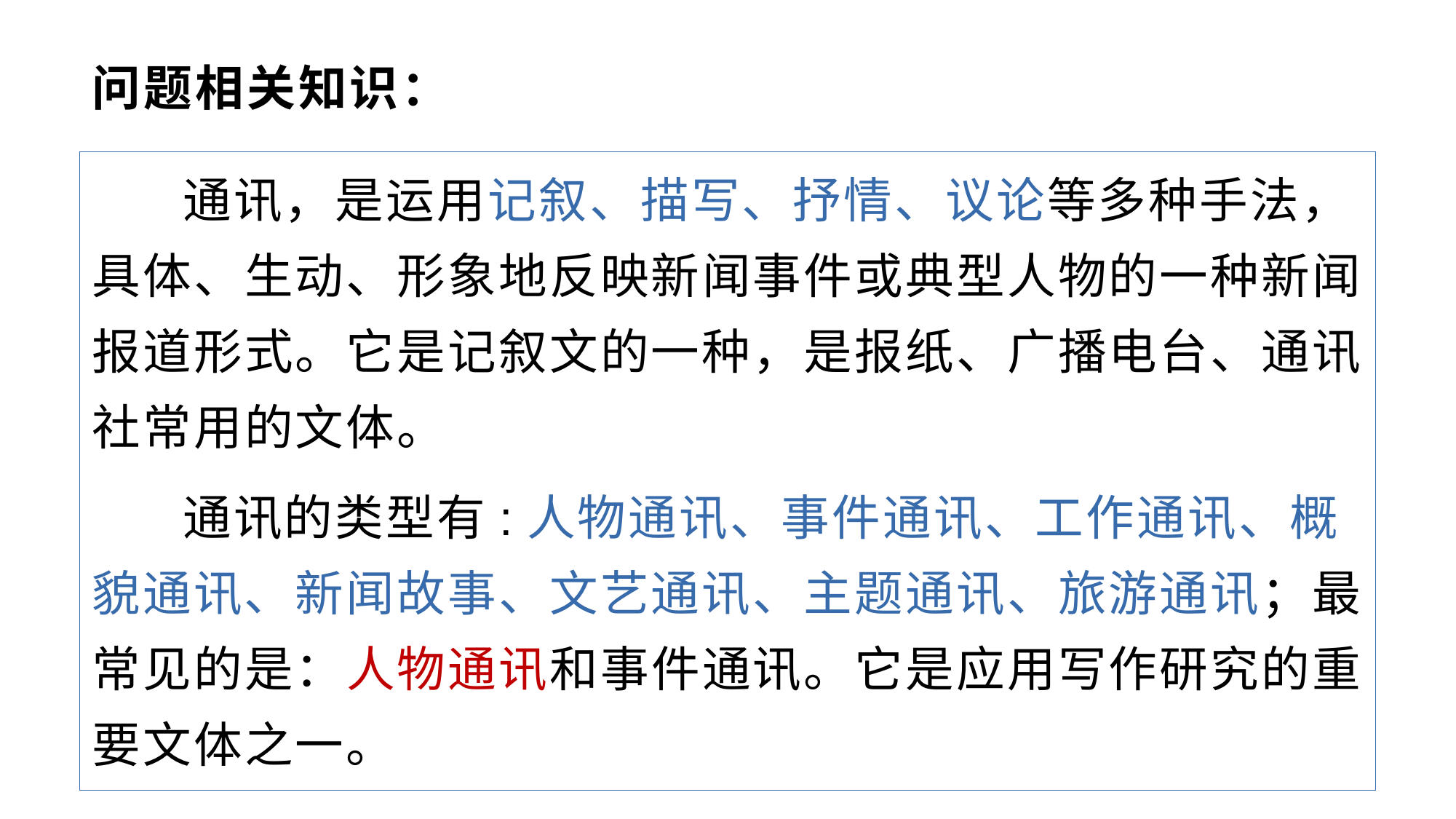

# 问题相关知识：
      通讯，是运用记叙、描写、抒情、议论等多种手法，具体、生动、形象地反映新闻事件或典型人物的一种新闻报道形式。它是记叙文的一种，是报纸、广播电台、通讯社常用的文体。
      通讯的类型有:人物通讯、事件通讯、工作通讯、概貌通讯、新闻故事、文艺通讯、主题通讯、旅游通讯；最常见的是：人物通讯和事件通讯。它是应用写作研究的重要文体之一。